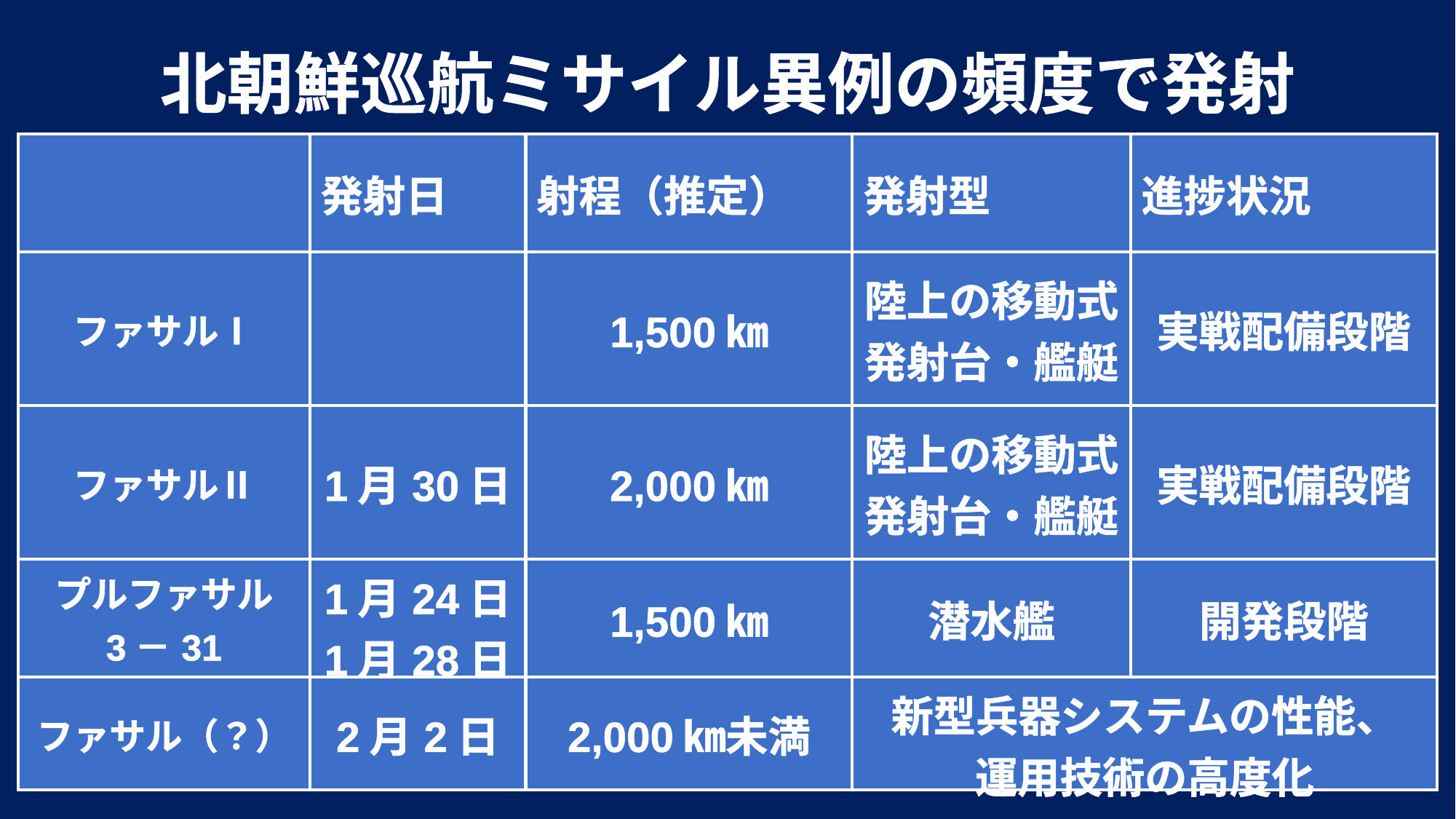

北朝鮮巡航ミサイル異例の頻度で発射
|  | 発射日 | 射程（推定） | 発射型 | 進捗状況 |
| --- | --- | --- | --- | --- |
| ファサルⅠ |  | 1,500㎞ | 陸上の移動式発射台・艦艇 | 実戦配備段階 |
| ファサルⅡ | 1月30日 | 2,000㎞ | 陸上の移動式発射台・艦艇 | 実戦配備段階 |
| プルファサル 3－31 | 1月24日 1月28日 | 1,500㎞ | 潜水艦 | 開発段階 |
| ファサル（？） | 2月2日 | 2,000㎞未満 | 新型兵器システムの性能、 運用技術の高度化 |  |